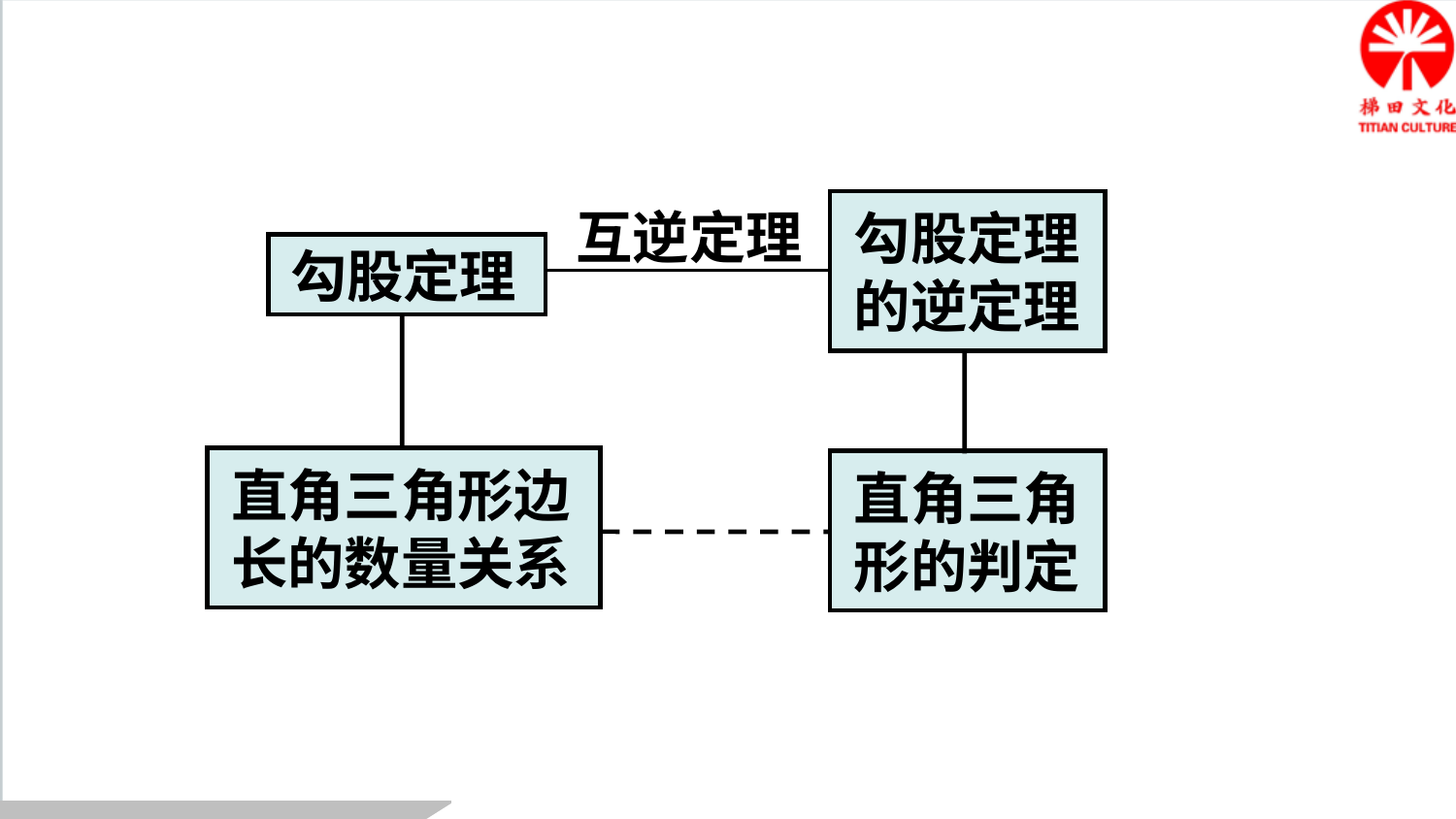

互逆定理
勾股定理
的逆定理
勾股定理

直角三角形边
长的数量关系
直角三角
形的判定